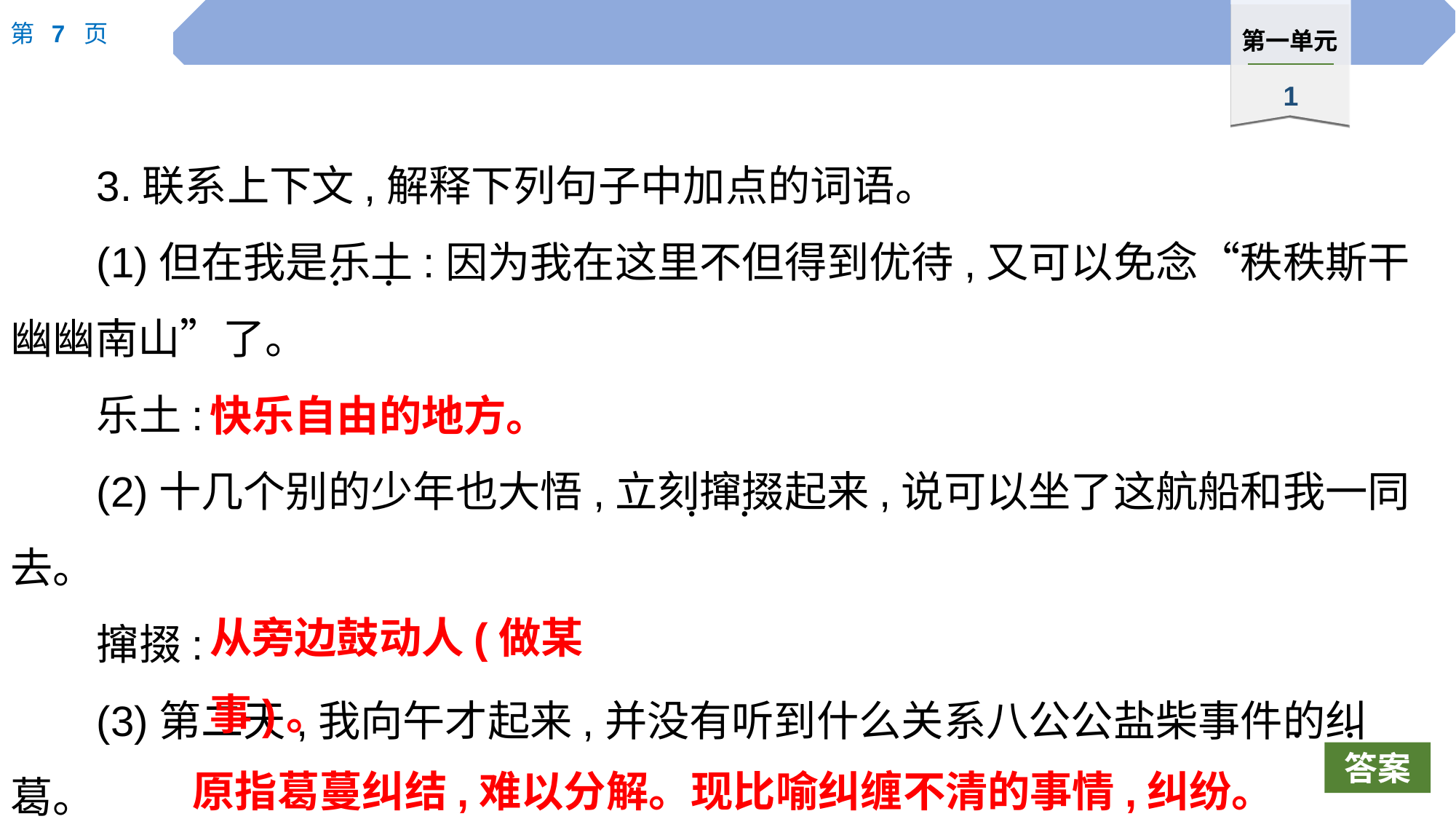

3.联系上下文,解释下列句子中加点的词语。
(1)但在我是乐土:因为我在这里不但得到优待,又可以免念“秩秩斯干幽幽南山”了。
乐土:
(2)十几个别的少年也大悟,立刻撺掇起来,说可以坐了这航船和我一同去。
撺掇:
(3)第二天,我向午才起来,并没有听到什么关系八公公盐柴事件的纠葛。
纠葛:
·     ·
快乐自由的地方。
·     ·
从旁边鼓动人(做某事)。
·     ·
原指葛蔓纠结,难以分解。现比喻纠缠不清的事情,纠纷。
答案